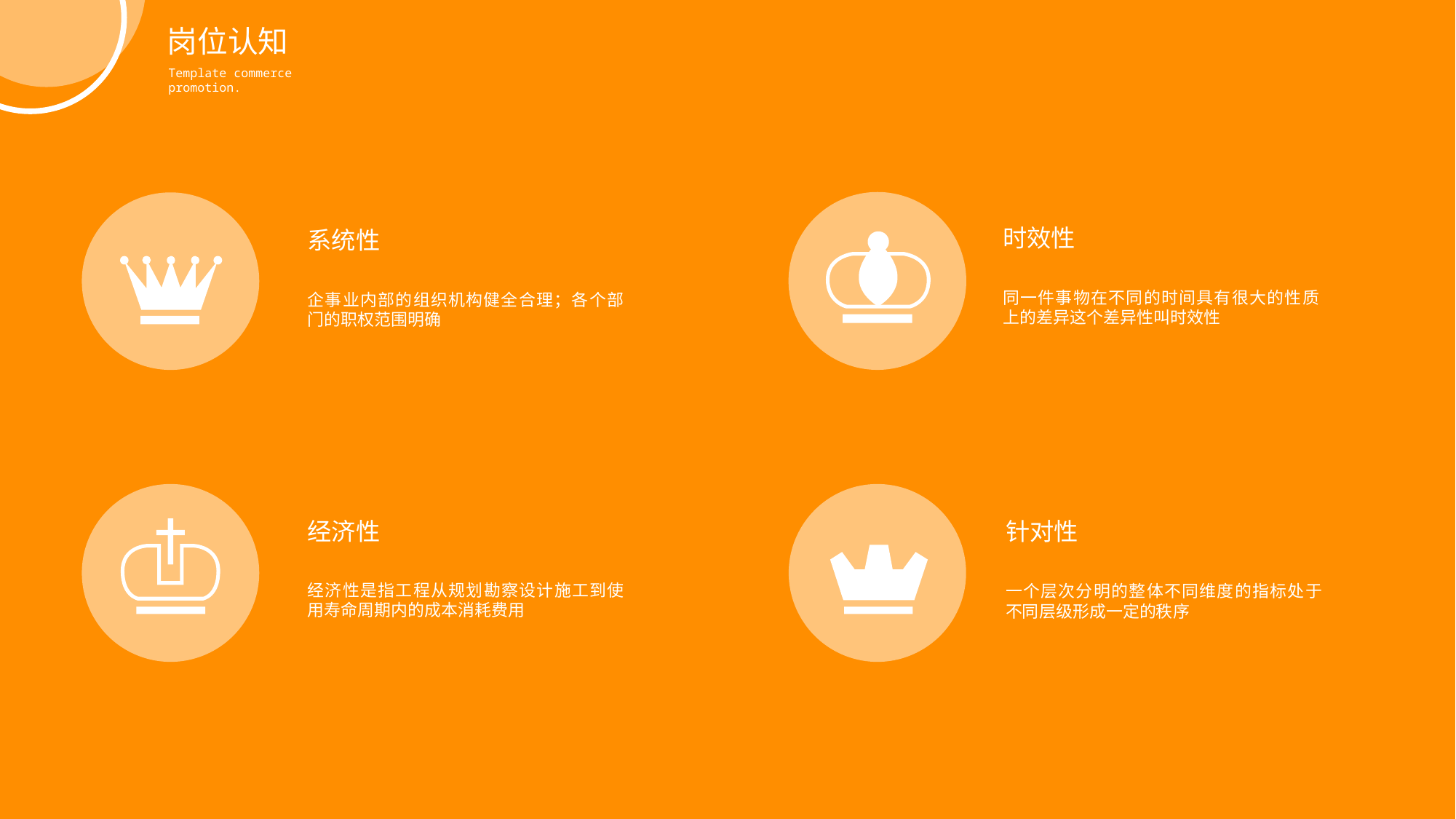

岗位认知
Template commerce promotion.

时效性
系统性

同一件事物在不同的时间具有很大的性质上的差异这个差异性叫时效性
企事业内部的组织机构健全合理；各个部门的职权范围明确

经济性
针对性

经济性是指工程从规划勘察设计施工到使用寿命周期内的成本消耗费用
一个层次分明的整体不同维度的指标处于不同层级形成一定的秩序